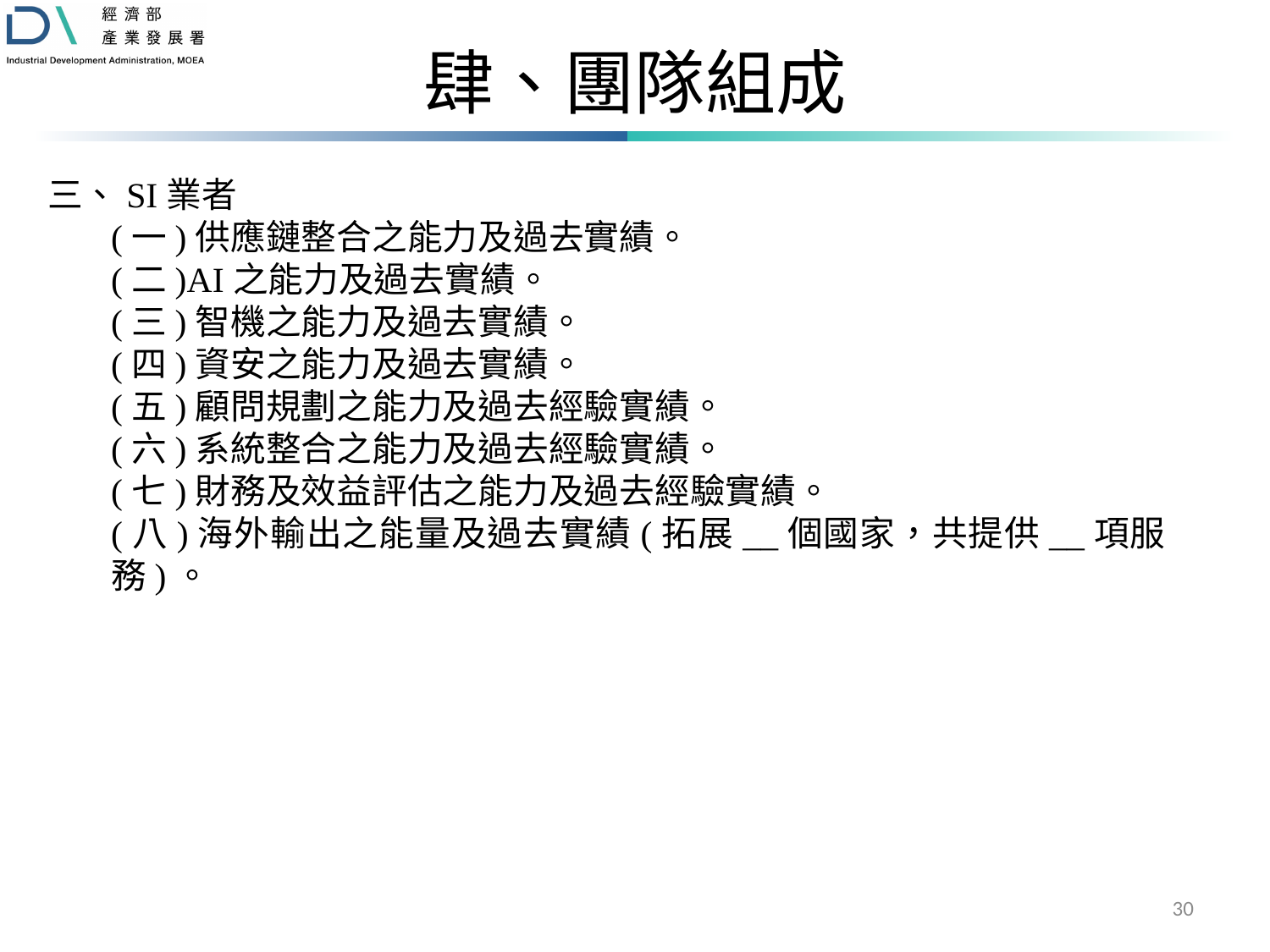

# 肆、團隊組成
三、SI業者
(一)供應鏈整合之能力及過去實績。
(二)AI之能力及過去實績。
(三)智機之能力及過去實績。
(四)資安之能力及過去實績。
(五)顧問規劃之能力及過去經驗實績。
(六)系統整合之能力及過去經驗實績。
(七)財務及效益評估之能力及過去經驗實績。
(八)海外輸出之能量及過去實績(拓展__個國家，共提供__項服務)。
30